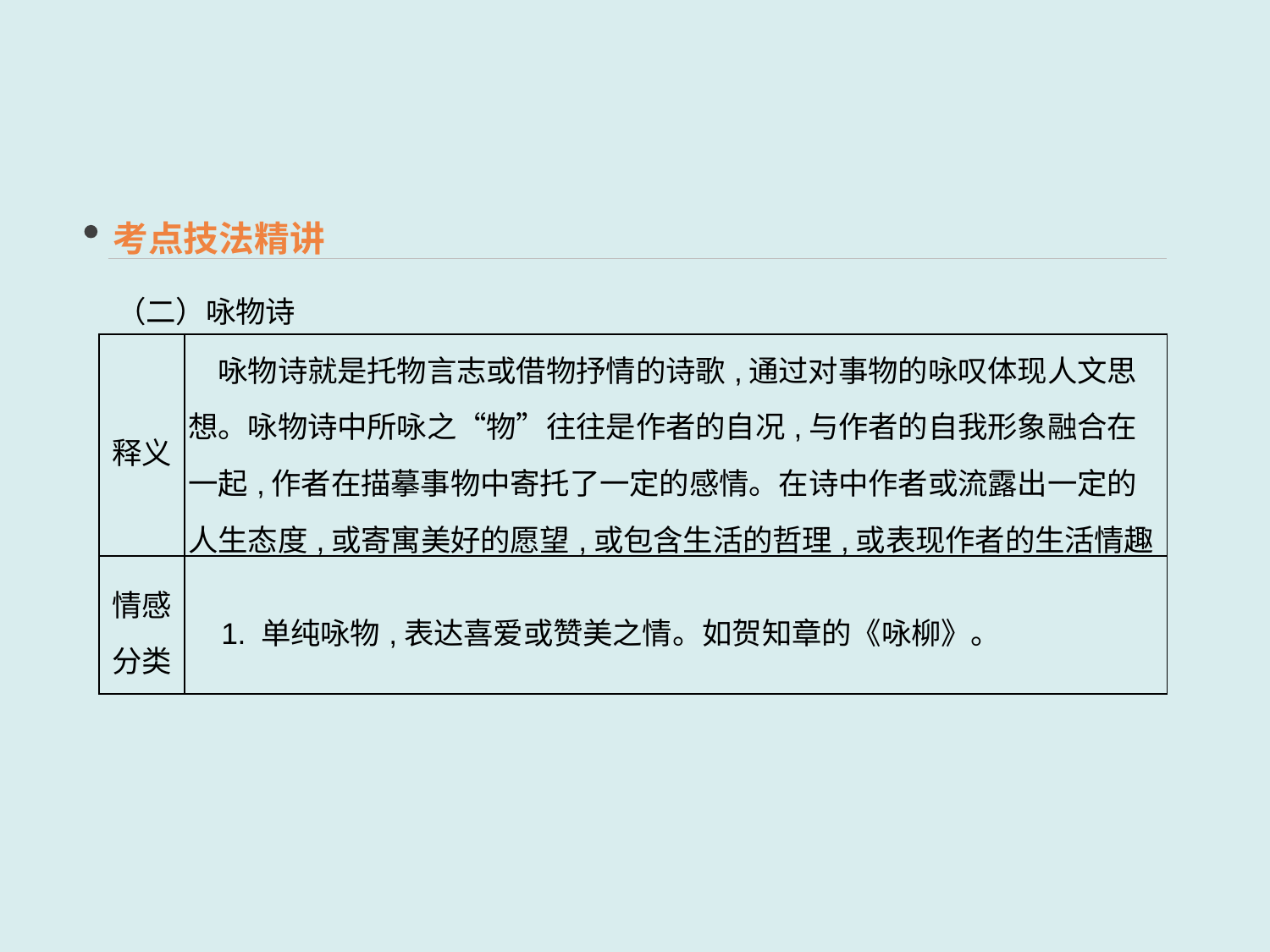

考点技法精讲

（二）咏物诗

| 释义 | 咏物诗就是托物言志或借物抒情的诗歌,通过对事物的咏叹体现人文思想。咏物诗中所咏之“物”往往是作者的自况,与作者的自我形象融合在一起,作者在描摹事物中寄托了一定的感情。在诗中作者或流露出一定的人生态度,或寄寓美好的愿望,或包含生活的哲理,或表现作者的生活情趣 |
| --- | --- |
| 情感分类 | 1. 单纯咏物,表达喜爱或赞美之情。如贺知章的《咏柳》。 |